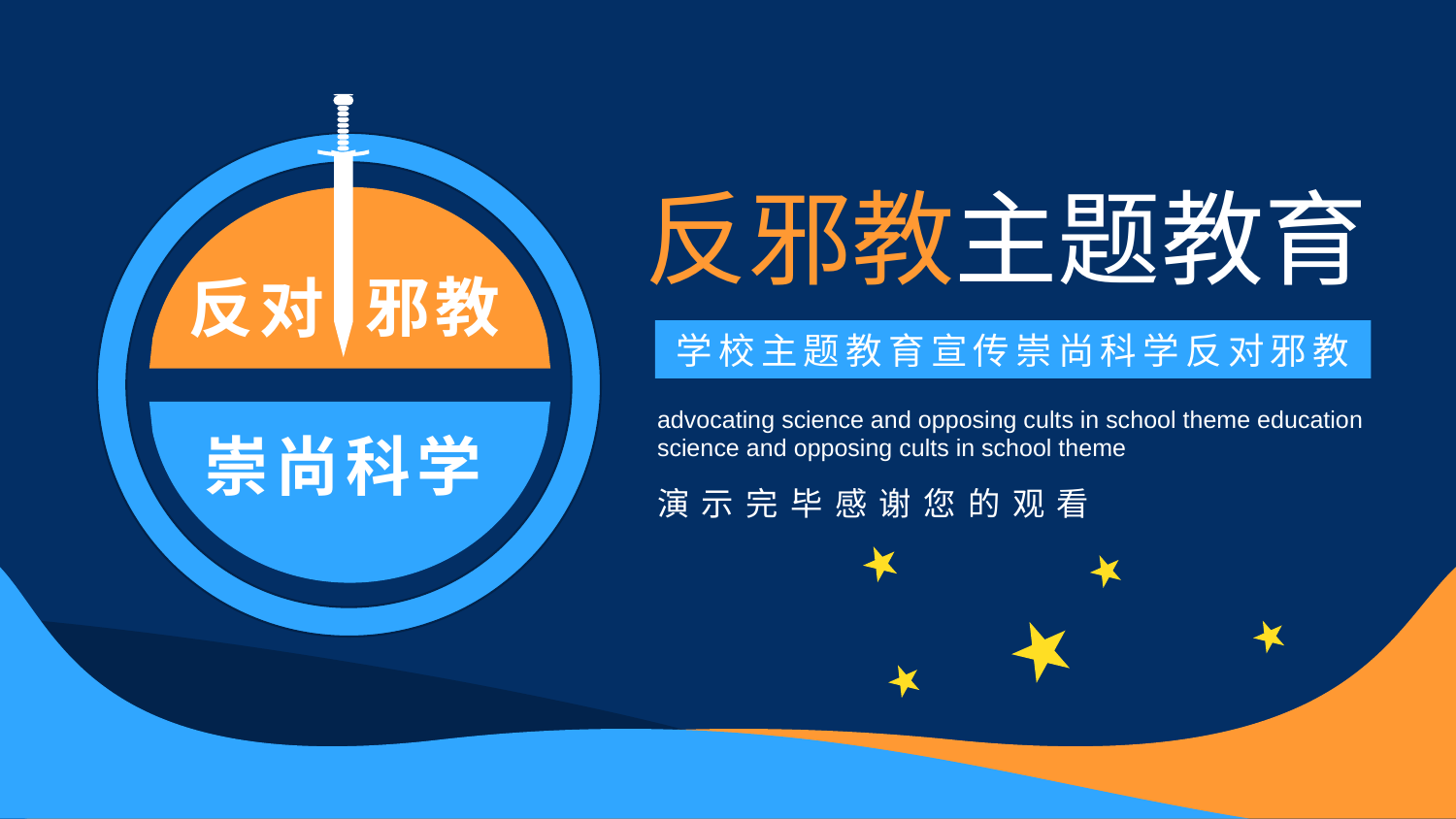

邪教
反对

崇尚科学
反邪教主题教育
学校主题教育宣传崇尚科学反对邪教
advocating science and opposing cults in school theme education
science and opposing cults in school theme
演示完毕感谢您的观看